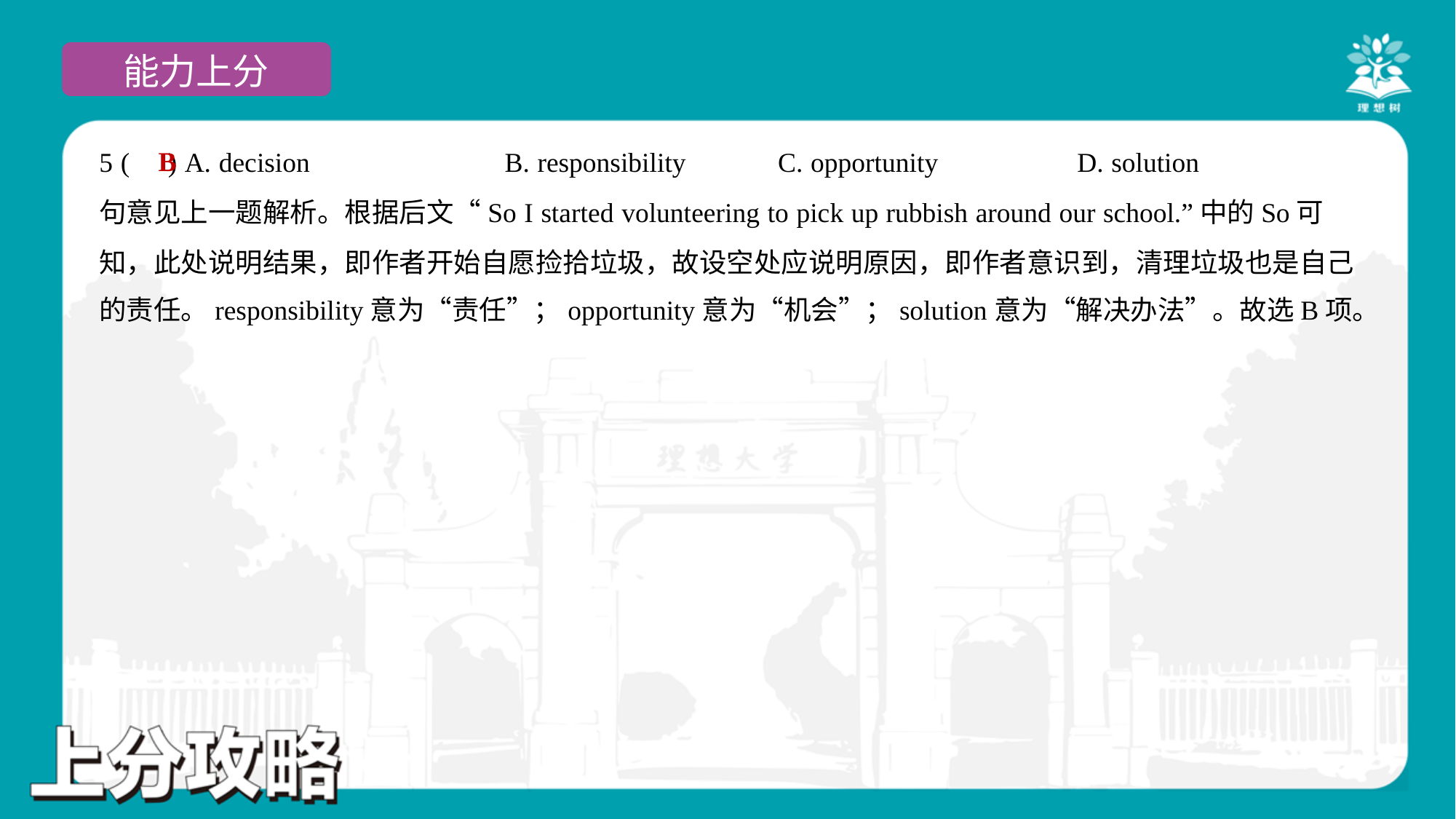

B
5 (     ) A. decision	B. responsibility	C. opportunity	D. solution
句意见上一题解析。根据后文“So I started volunteering to pick up rubbish around our school.”中的So可
知，此处说明结果，即作者开始自愿捡拾垃圾，故设空处应说明原因，即作者意识到，清理垃圾也是自己
的责任。responsibility意为“责任”；opportunity意为“机会”；solution意为“解决办法”。故选B项。